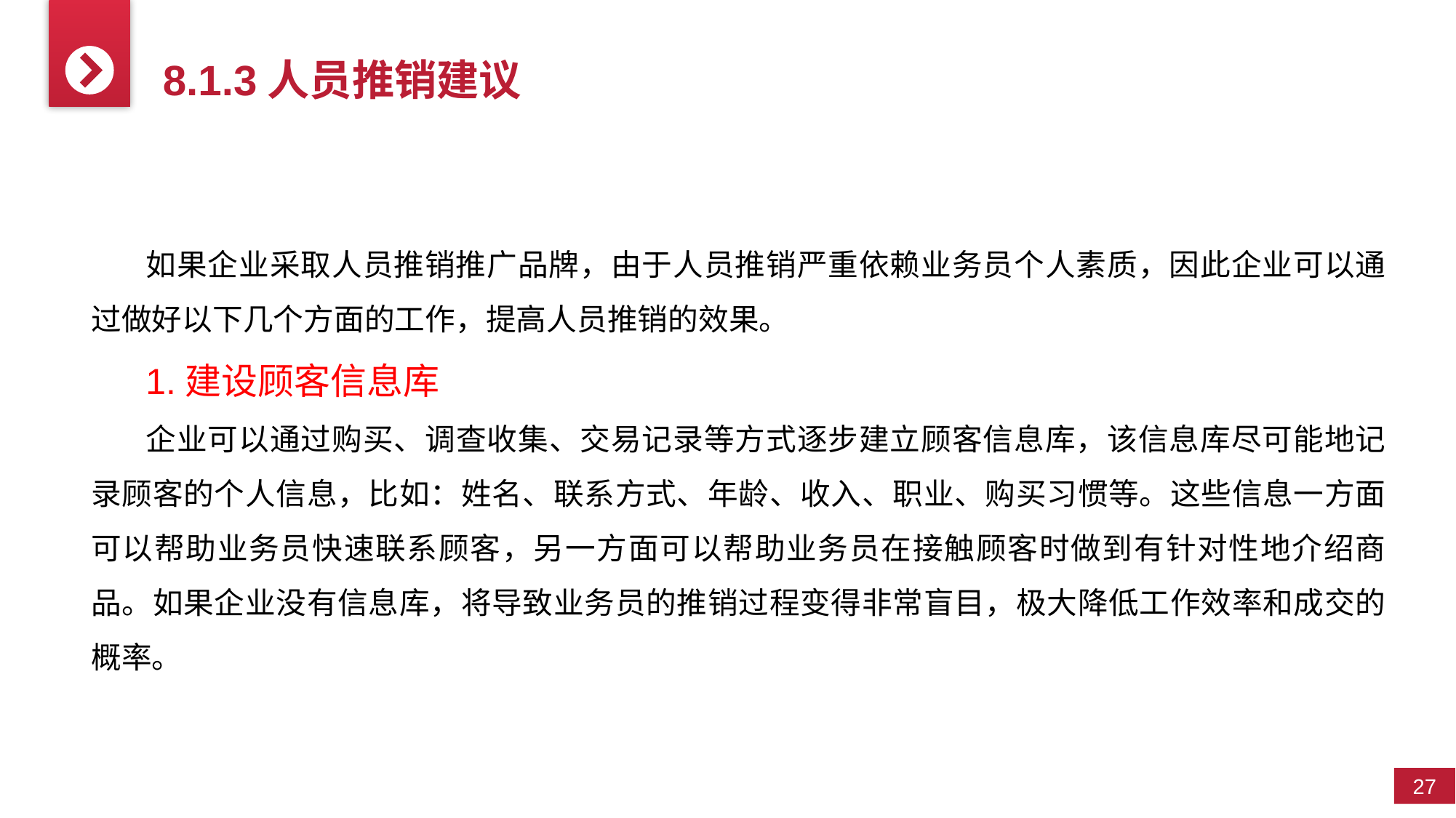

8.1.3人员推销建议
如果企业采取人员推销推广品牌，由于人员推销严重依赖业务员个人素质，因此企业可以通过做好以下几个方面的工作，提高人员推销的效果。
1.建设顾客信息库
企业可以通过购买、调查收集、交易记录等方式逐步建立顾客信息库，该信息库尽可能地记录顾客的个人信息，比如：姓名、联系方式、年龄、收入、职业、购买习惯等。这些信息一方面可以帮助业务员快速联系顾客，另一方面可以帮助业务员在接触顾客时做到有针对性地介绍商品。如果企业没有信息库，将导致业务员的推销过程变得非常盲目，极大降低工作效率和成交的概率。